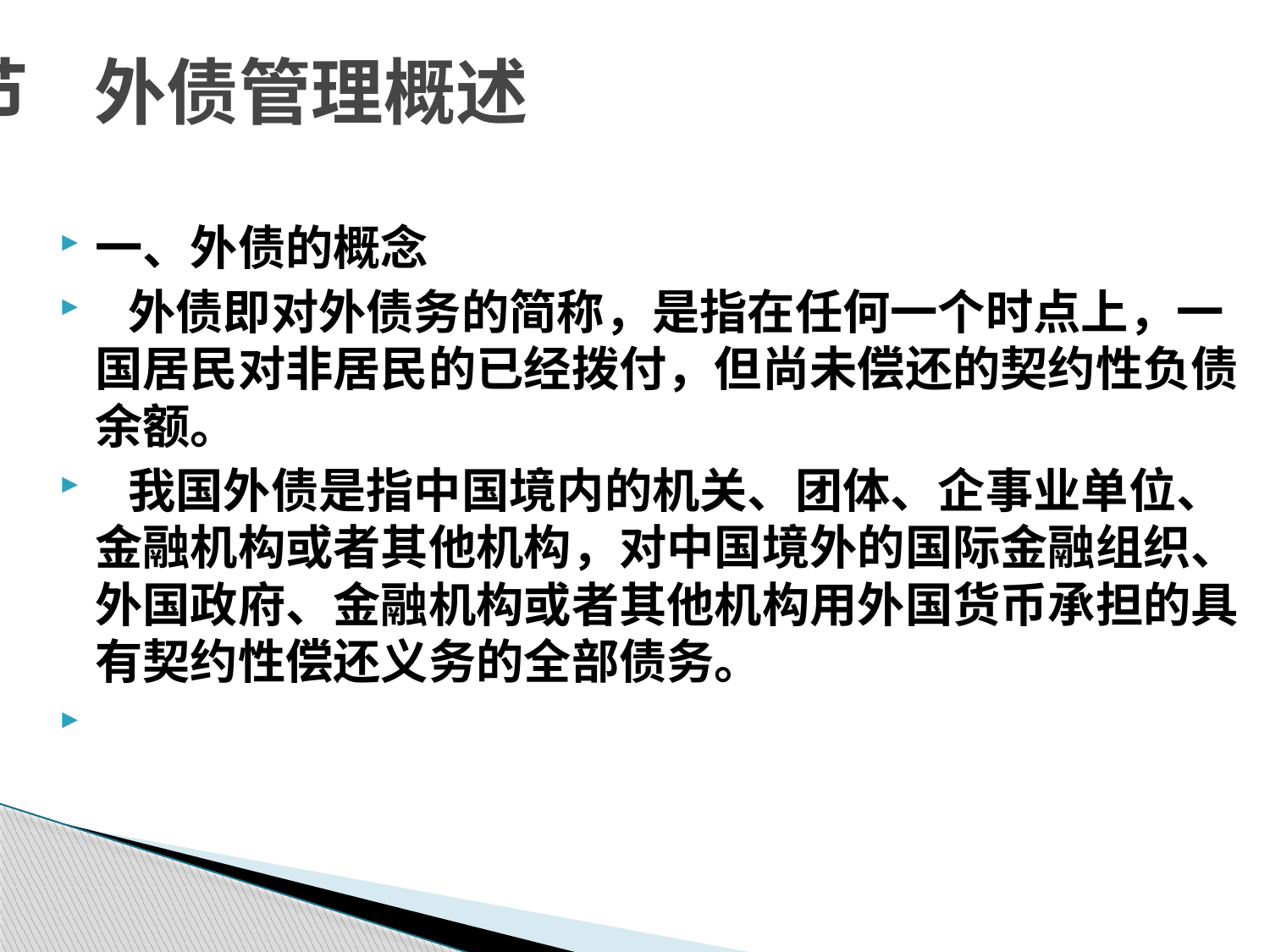

# 第一节    外债管理概述
一、外债的概念
  外债即对外债务的简称，是指在任何一个时点上，一国居民对非居民的已经拨付，但尚未偿还的契约性负债余额。
  我国外债是指中国境内的机关、团体、企事业单位、金融机构或者其他机构，对中国境外的国际金融组织、外国政府、金融机构或者其他机构用外国货币承担的具有契约性偿还义务的全部债务。